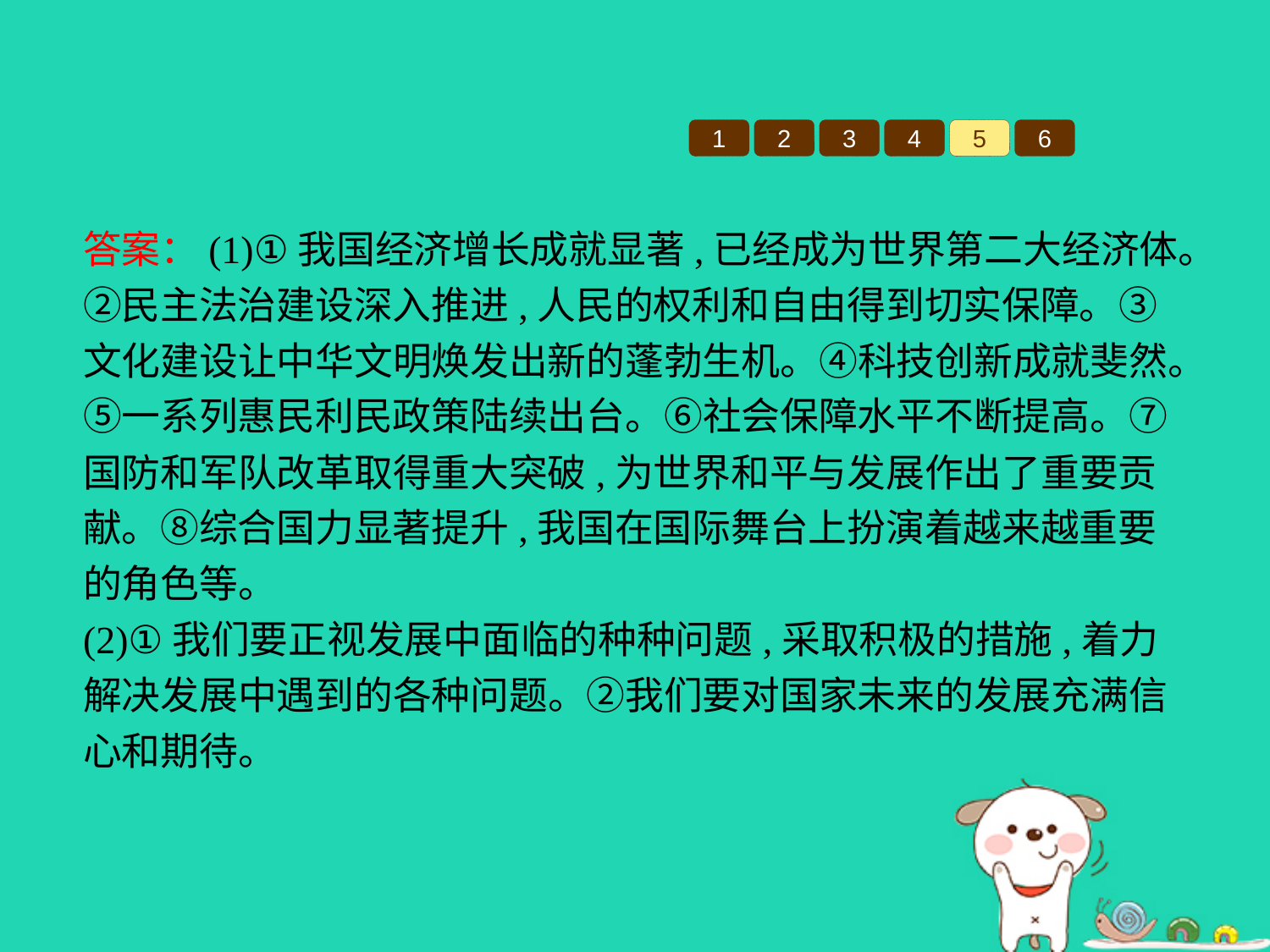

1
2
3
4
5
6
答案：(1)①我国经济增长成就显著,已经成为世界第二大经济体。②民主法治建设深入推进,人民的权利和自由得到切实保障。③文化建设让中华文明焕发出新的蓬勃生机。④科技创新成就斐然。⑤一系列惠民利民政策陆续出台。⑥社会保障水平不断提高。⑦国防和军队改革取得重大突破,为世界和平与发展作出了重要贡献。⑧综合国力显著提升,我国在国际舞台上扮演着越来越重要的角色等。
(2)①我们要正视发展中面临的种种问题,采取积极的措施,着力解决发展中遇到的各种问题。②我们要对国家未来的发展充满信心和期待。